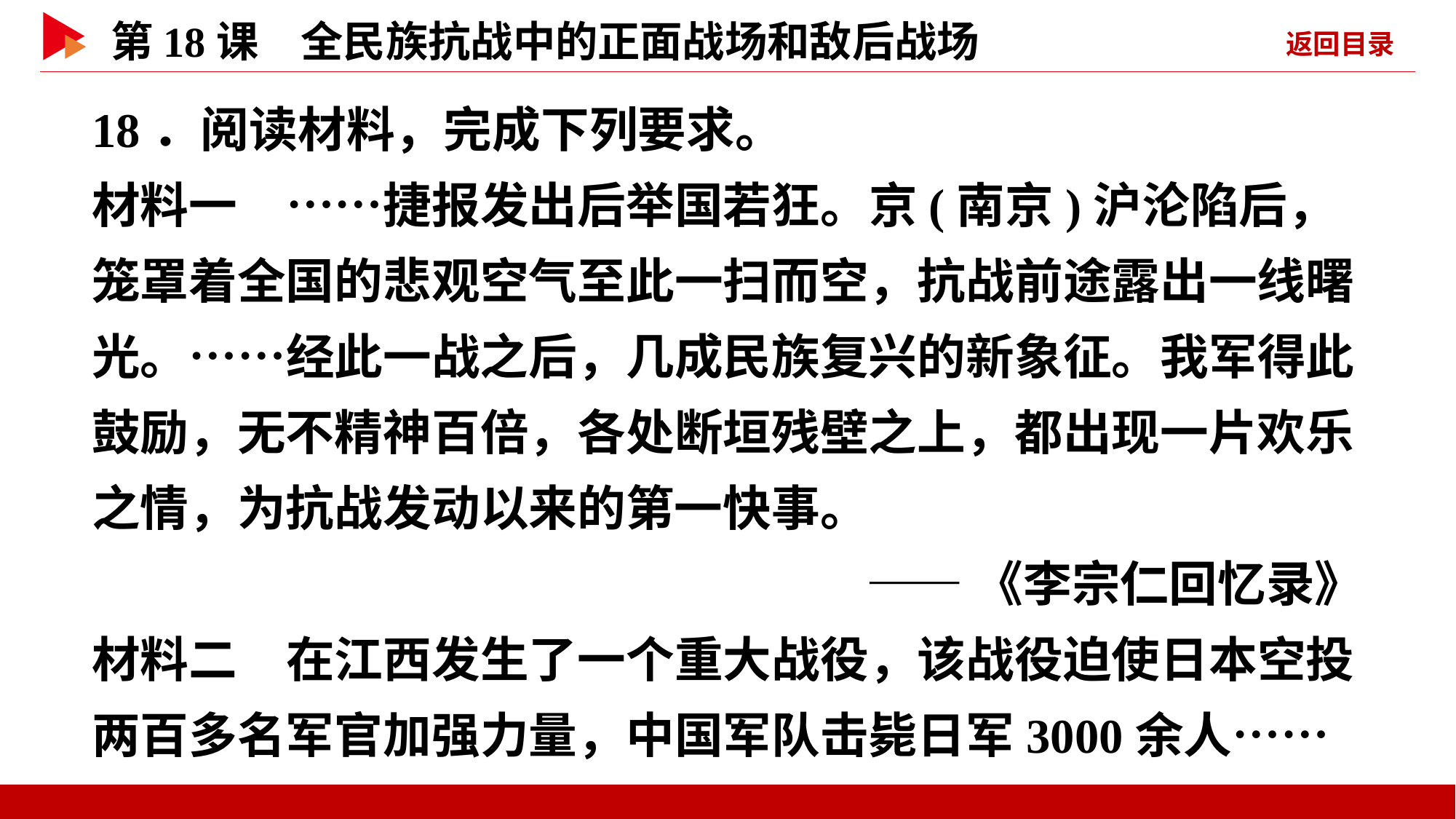

18．阅读材料，完成下列要求。
材料一　……捷报发出后举国若狂。京(南京)沪沦陷后，笼罩着全国的悲观空气至此一扫而空，抗战前途露出一线曙光。……经此一战之后，几成民族复兴的新象征。我军得此鼓励，无不精神百倍，各处断垣残壁之上，都出现一片欢乐之情，为抗战发动以来的第一快事。
——《李宗仁回忆录》
材料二　在江西发生了一个重大战役，该战役迫使日本空投两百多名军官加强力量，中国军队击毙日军3000余人……